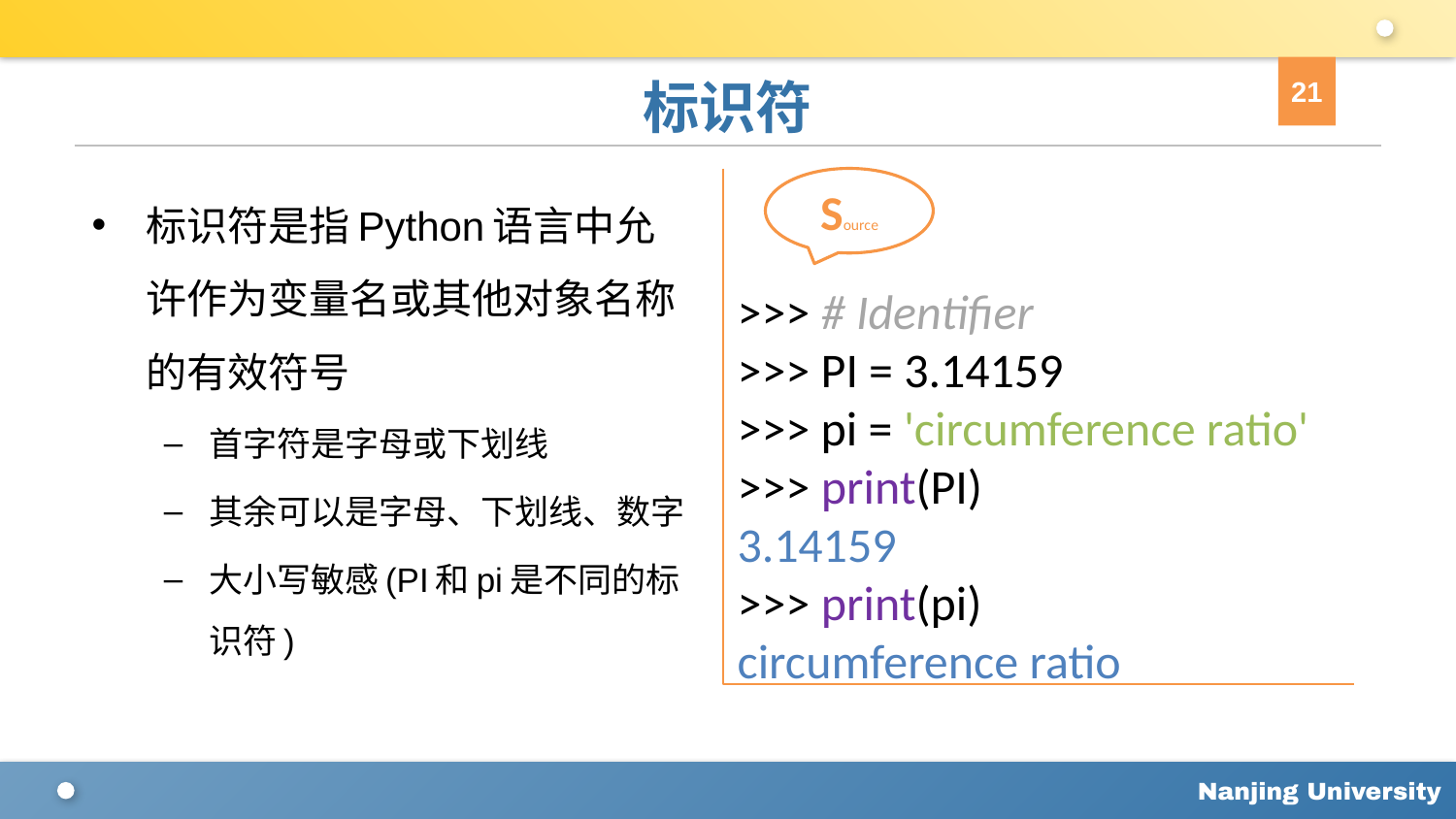

21
# 标识符
标识符是指Python语言中允许作为变量名或其他对象名称的有效符号
首字符是字母或下划线
其余可以是字母、下划线、数字
大小写敏感(PI和pi是不同的标识符)
Source

>>> # Identifier
>>> PI = 3.14159
>>> pi = 'circumference ratio'
>>> print(PI)
3.14159
>>> print(pi)
circumference ratio